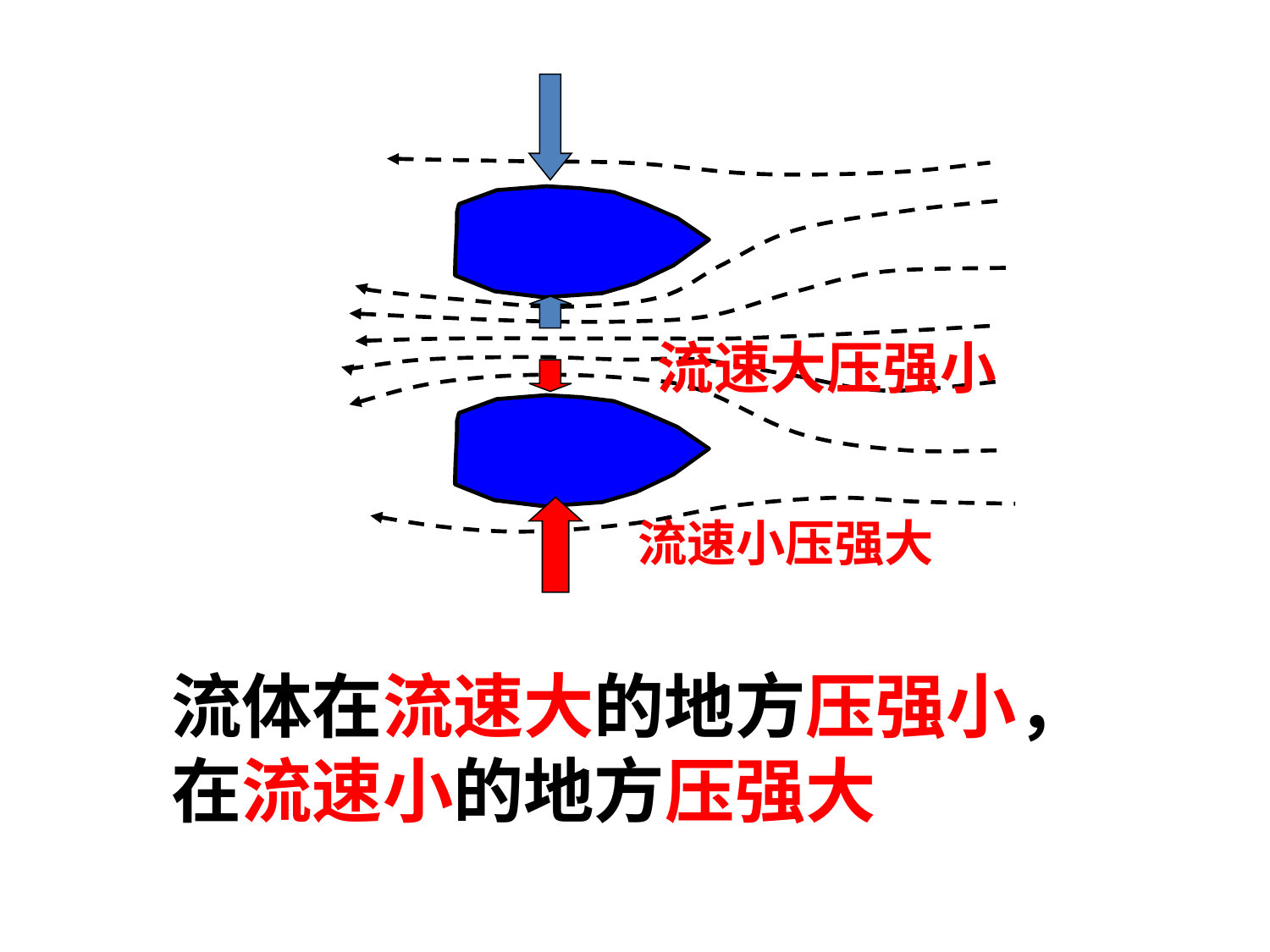

流速大压强小

流速小压强大
流体在流速大的地方压强小，在流速小的地方压强大